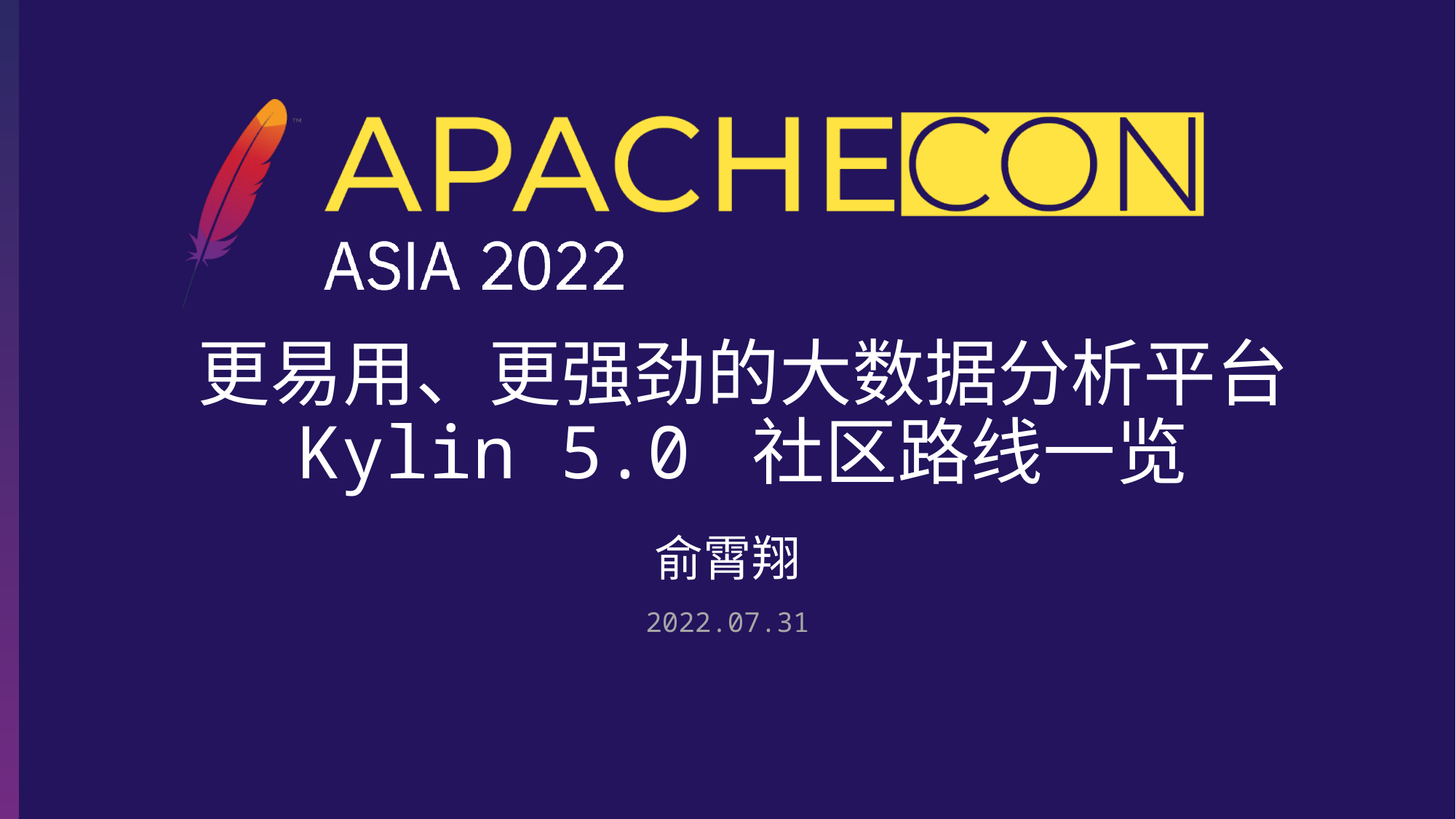

# 更易用、更强劲的大数据分析平台 Kylin 5.0 社区路线一览
俞霄翔
2022.07.31